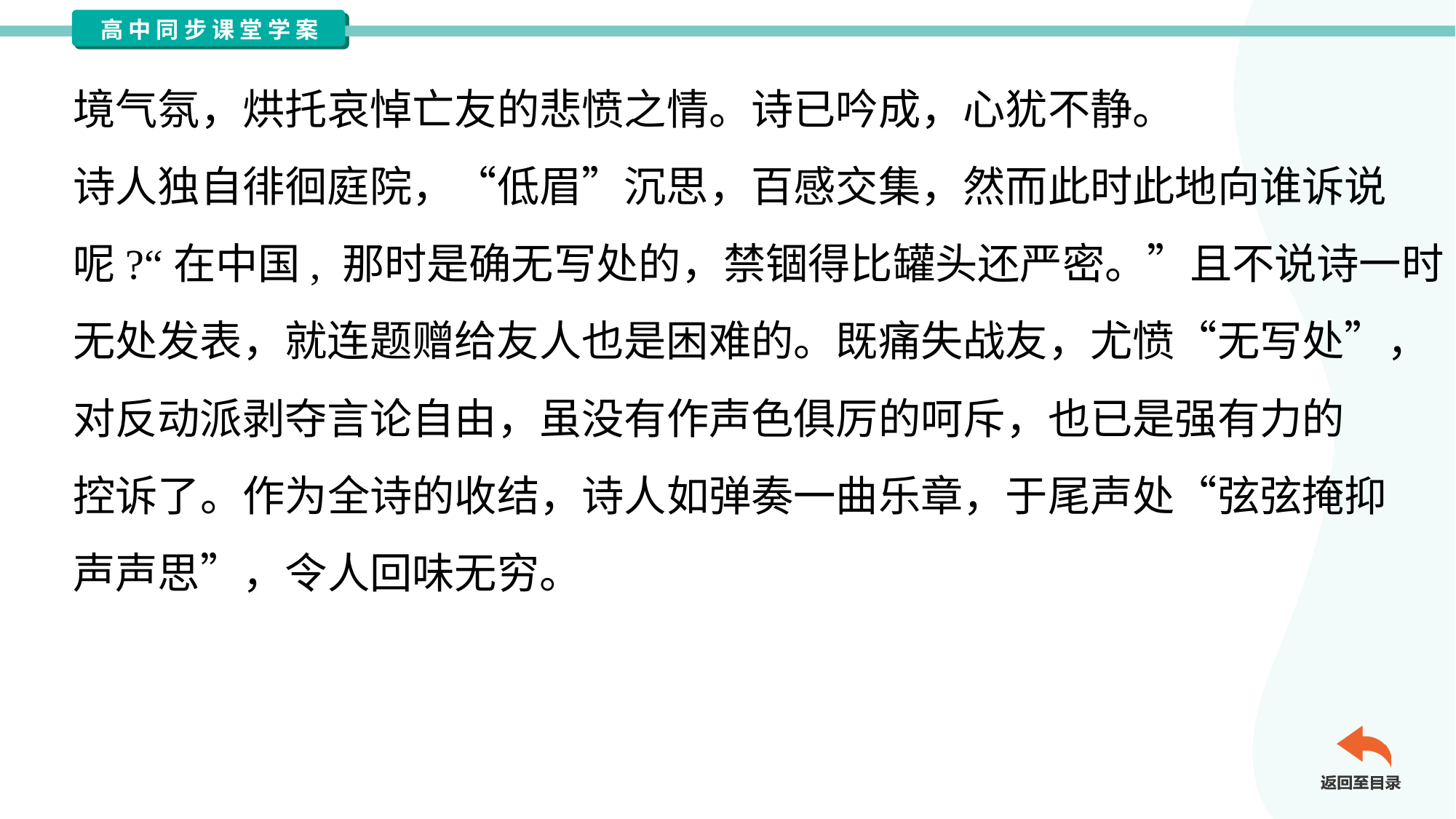

境气氛，烘托哀悼亡友的悲愤之情。诗已吟成，心犹不静。
诗人独自徘徊庭院，“低眉”沉思，百感交集，然而此时此地向谁诉说
呢?“在中国, 那时是确无写处的，禁锢得比罐头还严密。”且不说诗一时
无处发表，就连题赠给友人也是困难的。既痛失战友，尤愤“无写处”，
对反动派剥夺言论自由，虽没有作声色俱厉的呵斥，也已是强有力的
控诉了。作为全诗的收结，诗人如弹奏一曲乐章，于尾声处“弦弦掩抑
声声思”，令人回味无穷。